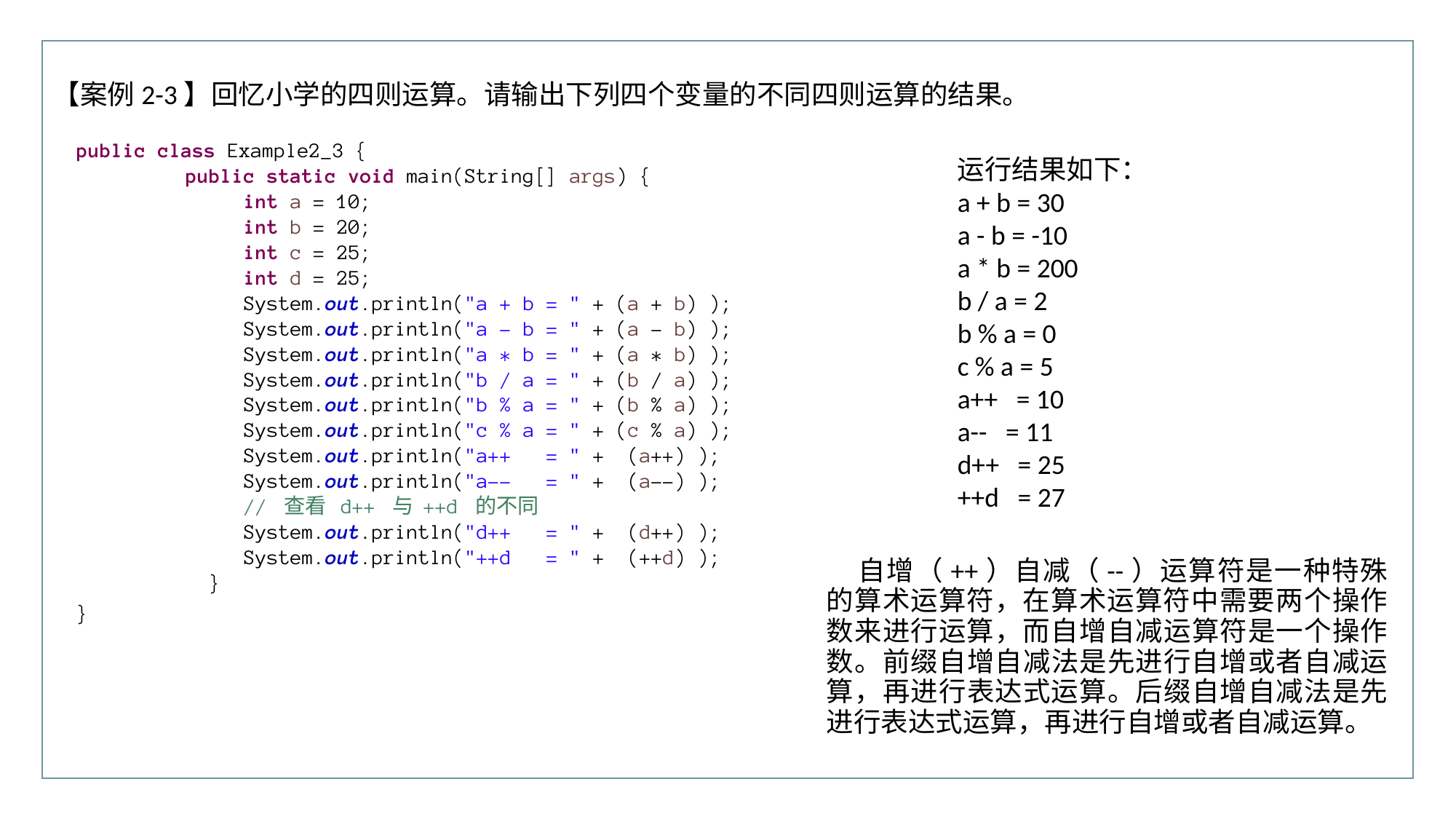

【案例2-3】回忆小学的四则运算。请输出下列四个变量的不同四则运算的结果。
public class Example2_3 {
	public static void main(String[] args) {
	     int a = 10;
	     int b = 20;
	     int c = 25;
	     int d = 25;
	     System.out.println("a + b = " + (a + b) );
	     System.out.println("a - b = " + (a - b) );
	     System.out.println("a * b = " + (a * b) );
	     System.out.println("b / a = " + (b / a) );
	     System.out.println("b % a = " + (b % a) );
	     System.out.println("c % a = " + (c % a) );
	     System.out.println("a++   = " +  (a++) );
	     System.out.println("a--   = " +  (a--) );
	     // 查看  d++ 与 ++d 的不同
	     System.out.println("d++   = " +  (d++) );
	     System.out.println("++d   = " +  (++d) );
	  }
}
运行结果如下：
a + b = 30
a - b = -10
a * b = 200
b / a = 2
b % a = 0
c % a = 5
a++   = 10
a--   = 11
d++   = 25
++d   = 27

自增（++）自减（--）运算符是一种特殊的算术运算符，在算术运算符中需要两个操作数来进行运算，而自增自减运算符是一个操作数。前缀自增自减法是先进行自增或者自减运算，再进行表达式运算。后缀自增自减法是先进行表达式运算，再进行自增或者自减运算。